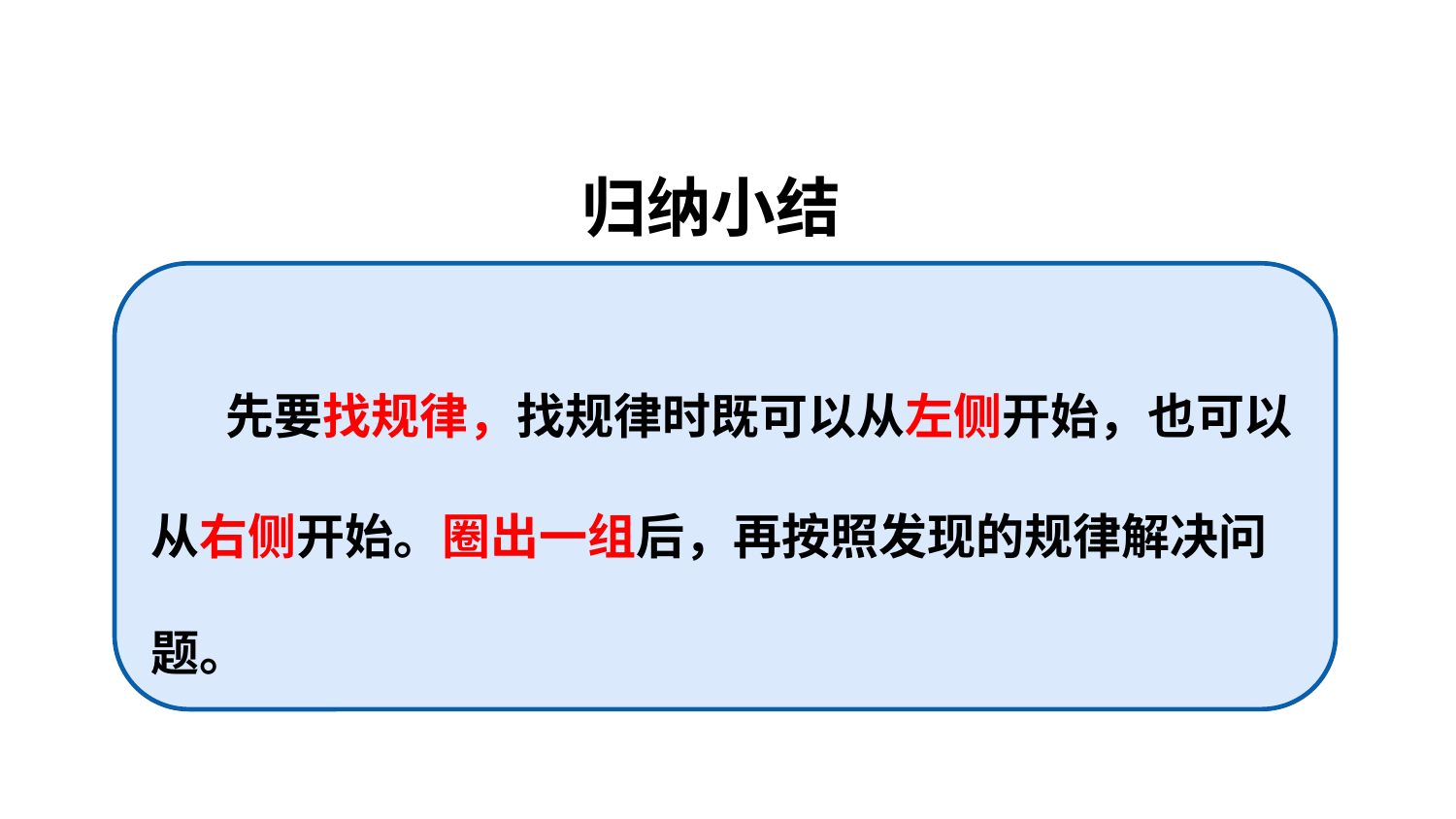

归纳小结
    先要找规律，找规律时既可以从左侧开始，也可以从右侧开始。圈出一组后，再按照发现的规律解决问题。